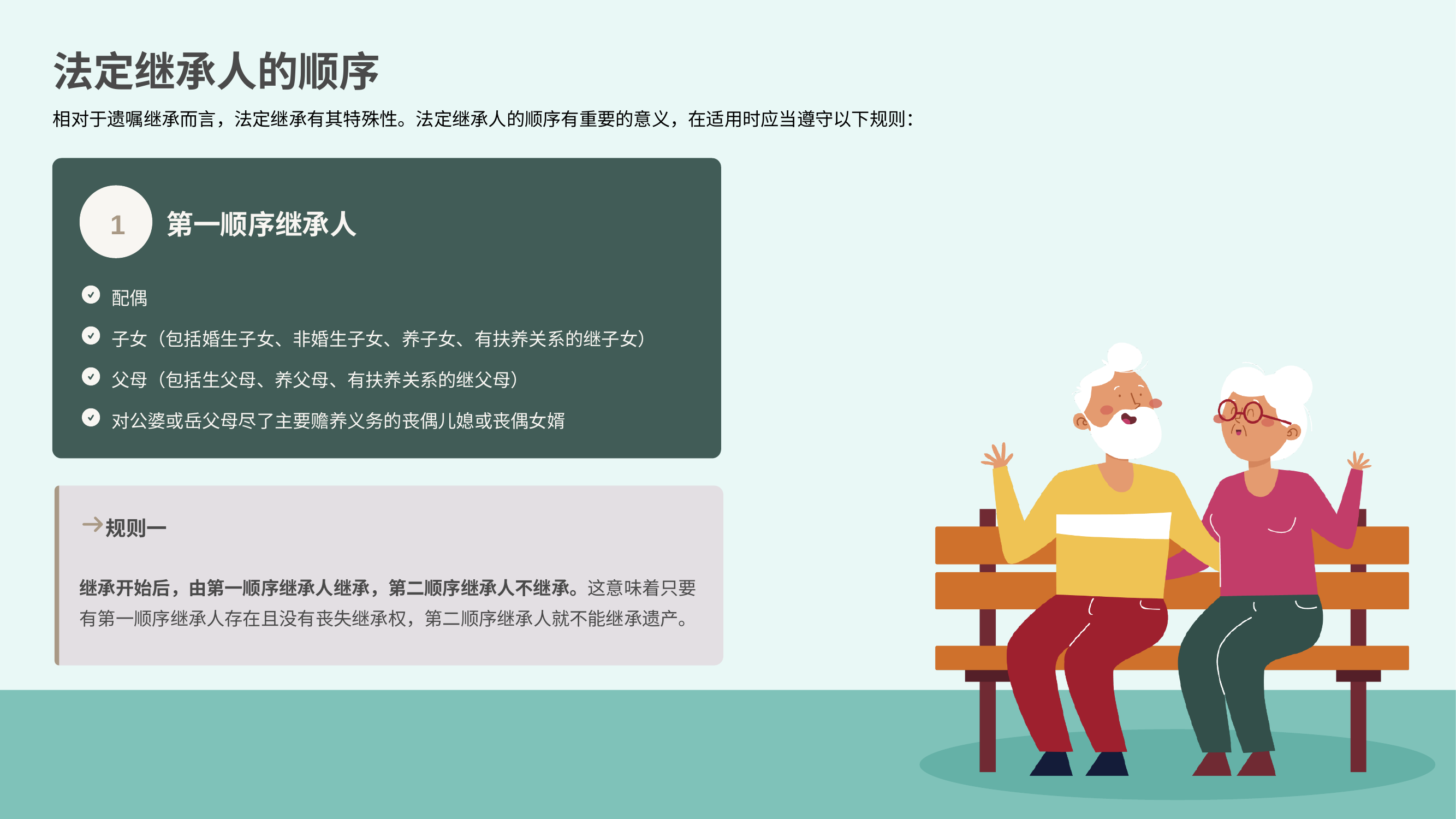

法定继承人的顺序
相对于遗嘱继承而言，法定继承有其特殊性。法定继承人的顺序有重要的意义，在适用时应当遵守以下规则：

1
第一顺序继承人
配偶

子女（包括婚生子女、非婚生子女、养子女、有扶养关系的继子女）

父母（包括生父母、养父母、有扶养关系的继父母）

对公婆或岳父母尽了主要赡养义务的丧偶儿媳或丧偶女婿

规则一

继承开始后，由第一顺序继承人继承，第二顺序继承人不继承。这意味着只要有第一顺序继承人存在且没有丧失继承权，第二顺序继承人就不能继承遗产。